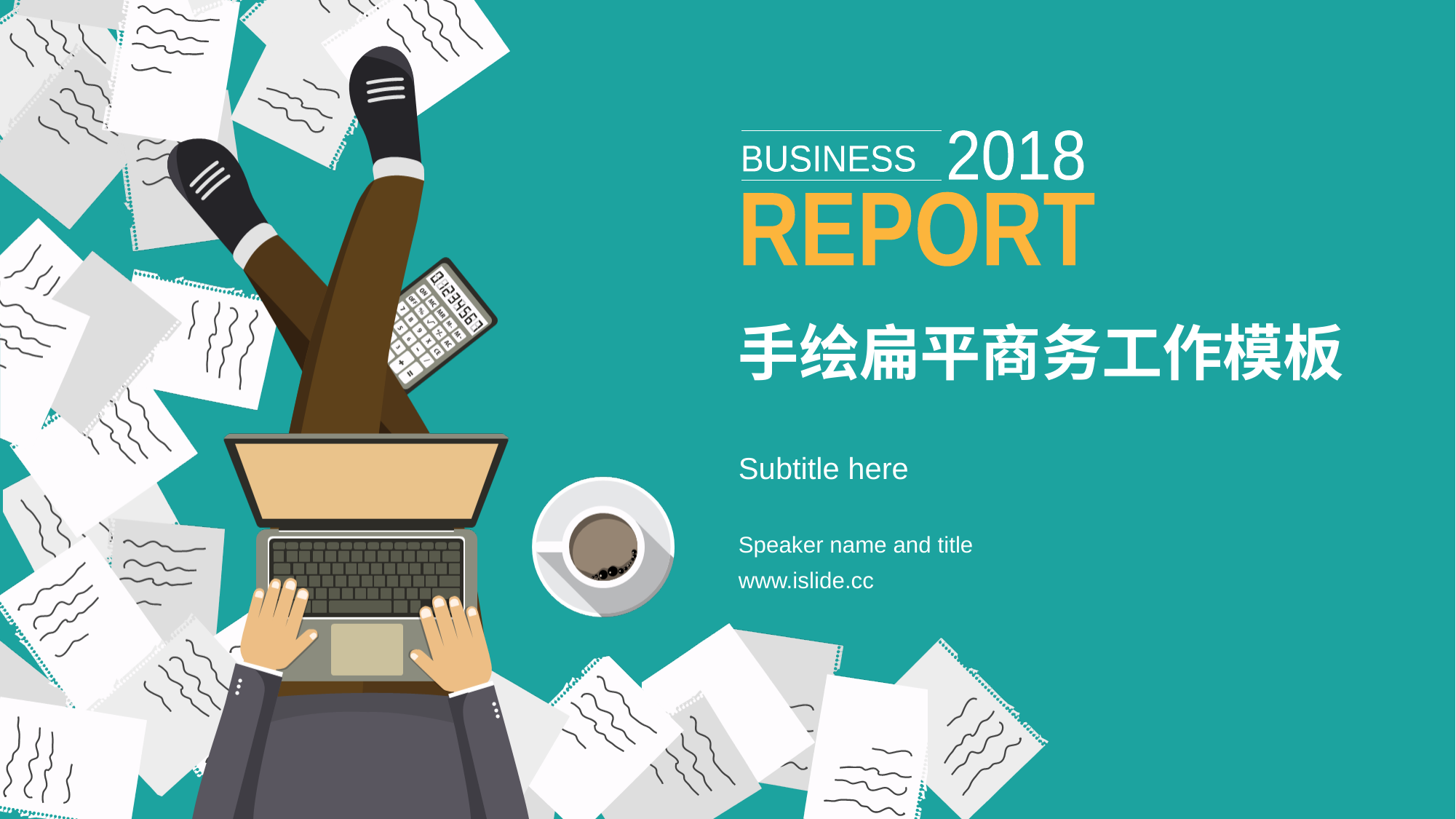

2018
BUSINESS
REPORT
# 手绘扁平商务工作模板
Subtitle here
Speaker name and title
www.islide.cc